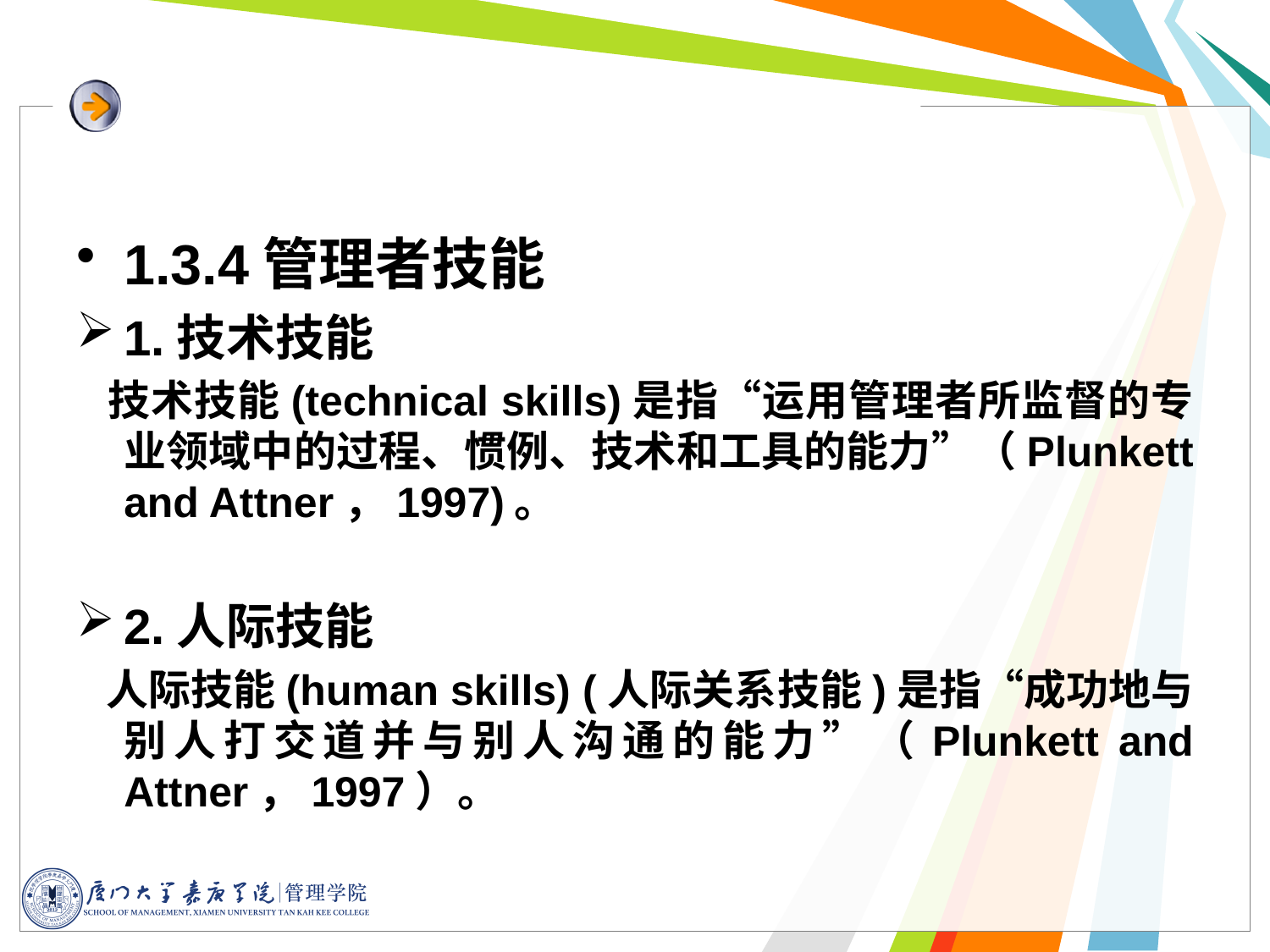

1.3.4管理者技能
1.技术技能
  技术技能(technical skills)是指“运用管理者所监督的专业领域中的过程、惯例、技术和工具的能力”（Plunkett and Attner，1997)。

2.人际技能
  人际技能(human skills) (人际关系技能)是指“成功地与别人打交道并与别人沟通的能力”（Plunkett and Attner，1997）。